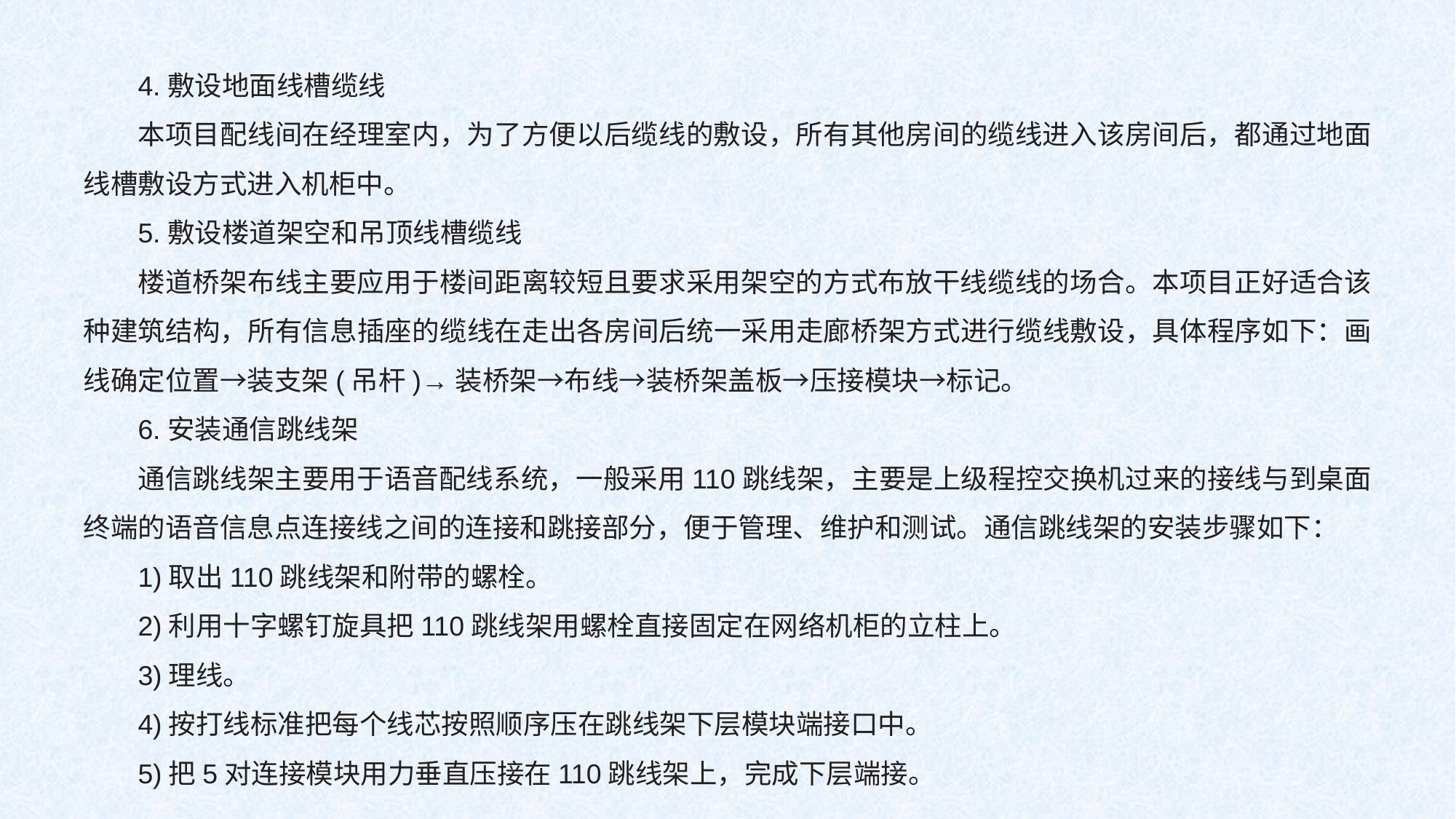

4.敷设地面线槽缆线
本项目配线间在经理室内，为了方便以后缆线的敷设，所有其他房间的缆线进入该房间后，都通过地面线槽敷设方式进入机柜中。
5.敷设楼道架空和吊顶线槽缆线
楼道桥架布线主要应用于楼间距离较短且要求采用架空的方式布放干线缆线的场合。本项目正好适合该种建筑结构，所有信息插座的缆线在走出各房间后统一采用走廊桥架方式进行缆线敷设，具体程序如下：画线确定位置→装支架(吊杆)→装桥架→布线→装桥架盖板→压接模块→标记。
6.安装通信跳线架
通信跳线架主要用于语音配线系统，一般采用110跳线架，主要是上级程控交换机过来的接线与到桌面终端的语音信息点连接线之间的连接和跳接部分，便于管理、维护和测试。通信跳线架的安装步骤如下：
1)取出110跳线架和附带的螺栓。
2)利用十字螺钉旋具把110跳线架用螺栓直接固定在网络机柜的立柱上。
3)理线。
4)按打线标准把每个线芯按照顺序压在跳线架下层模块端接口中。
5)把5对连接模块用力垂直压接在110跳线架上，完成下层端接。